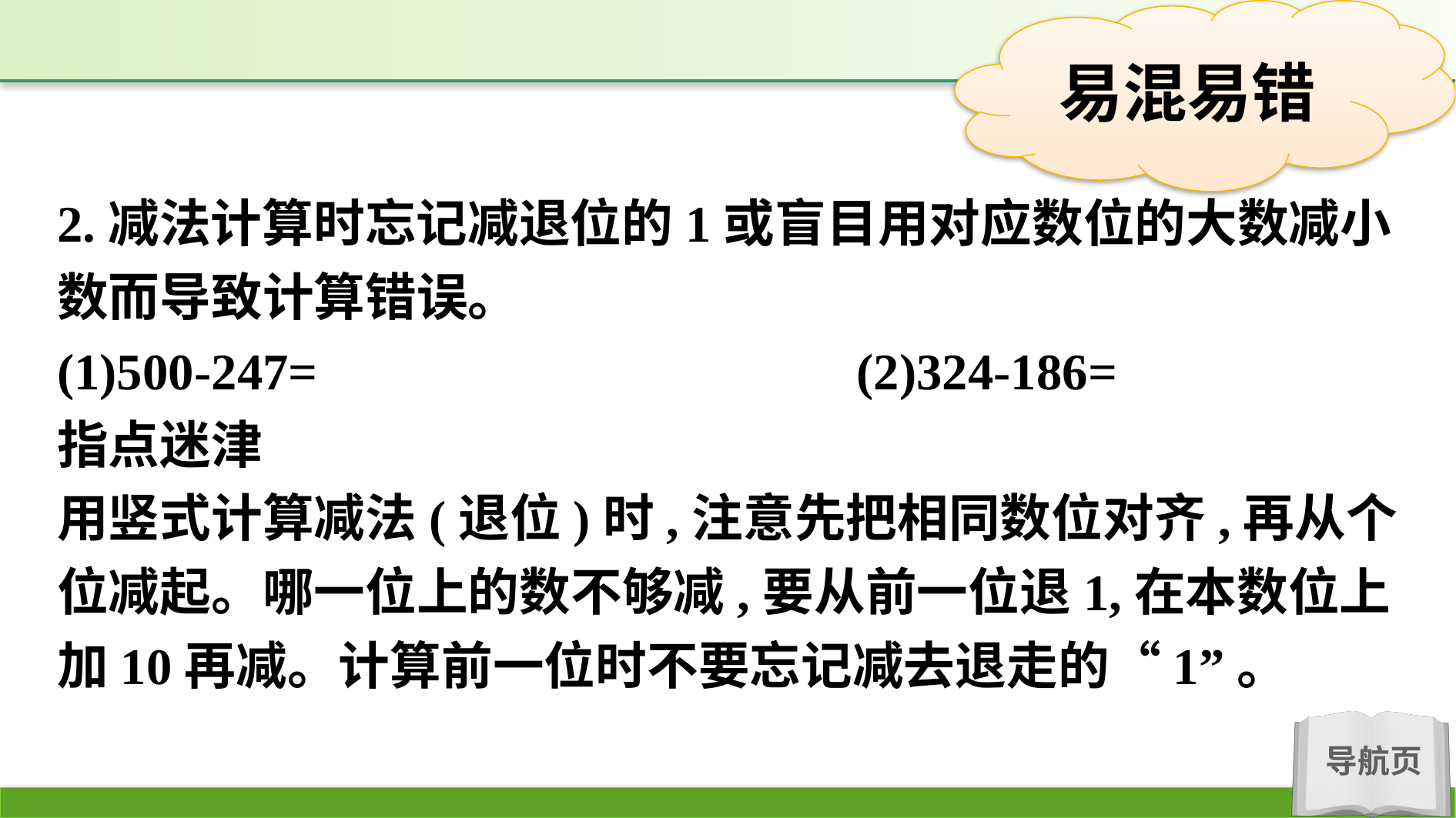

2.减法计算时忘记减退位的1或盲目用对应数位的大数减小数而导致计算错误。
(1)500-247=　　　　　　　　　　(2)324-186=
指点迷津
用竖式计算减法(退位)时,注意先把相同数位对齐,再从个位减起。哪一位上的数不够减,要从前一位退1,在本数位上加10再减。计算前一位时不要忘记减去退走的“1”。